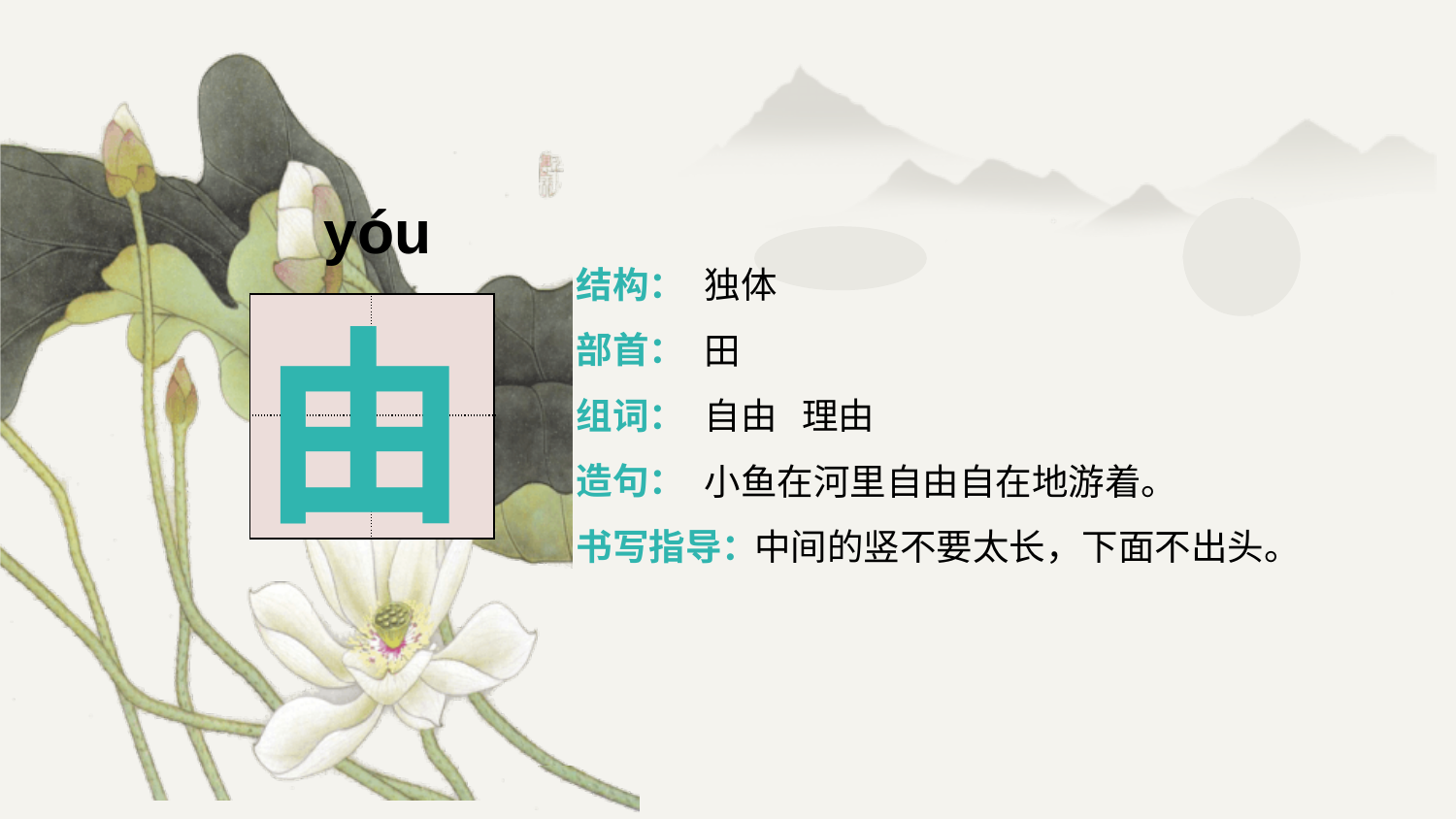

yóu
结构：
部首：
组词：
造句：
书写指导：
独体
田
自由   理由
小鱼在河里自由自在地游着。
     中间的竖不要太长，下面不出头。
由
|  |  |
| --- | --- |
|  |  |